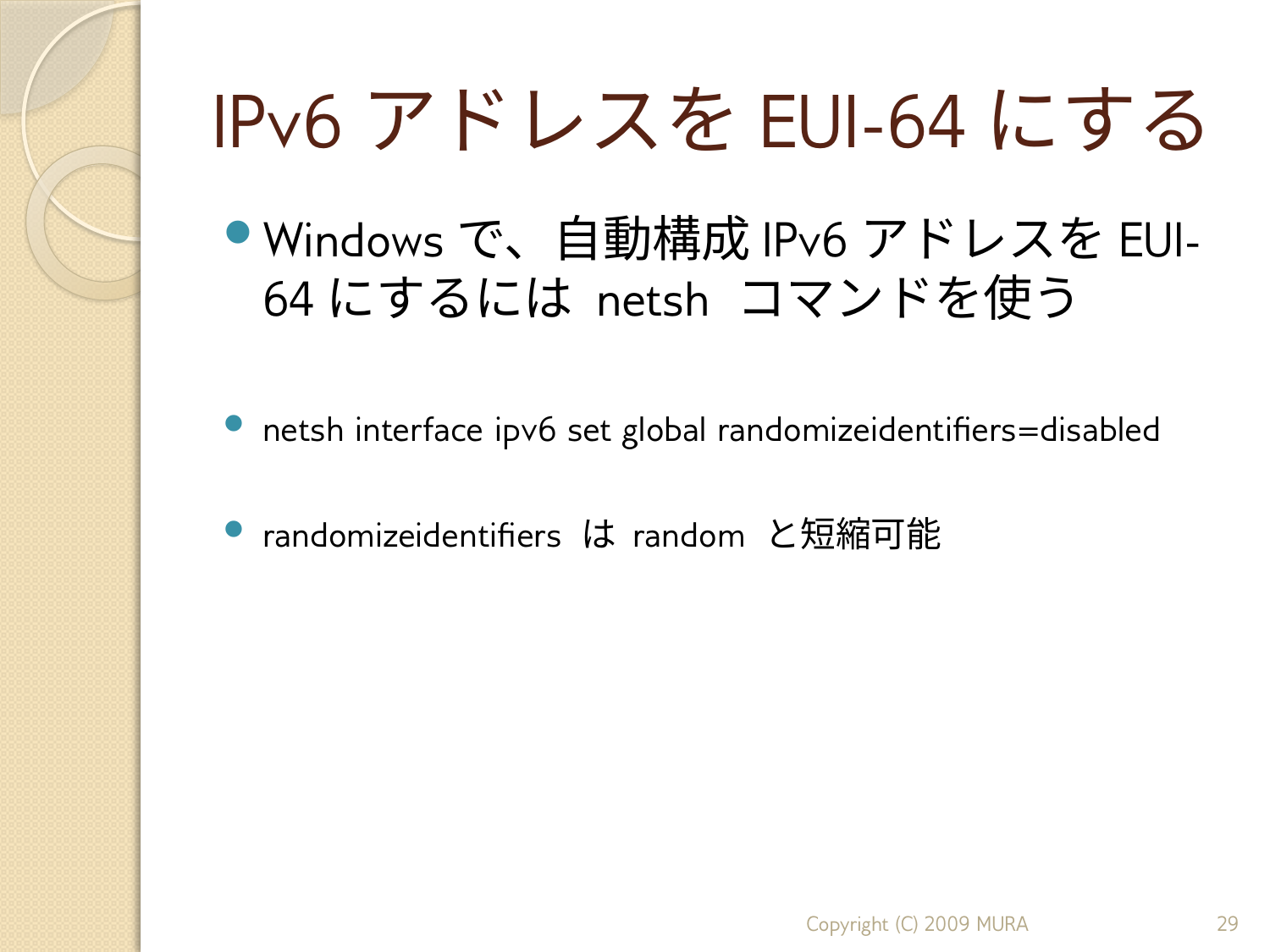

# IPv6アドレスをEUI-64にする
Windowsで、自動構成IPv6アドレスをEUI-64にするには netsh コマンドを使う

netsh interface ipv6 set global randomizeidentifiers=disabled

randomizeidentifiers は random と短縮可能
Copyright (C) 2009 MURA
29